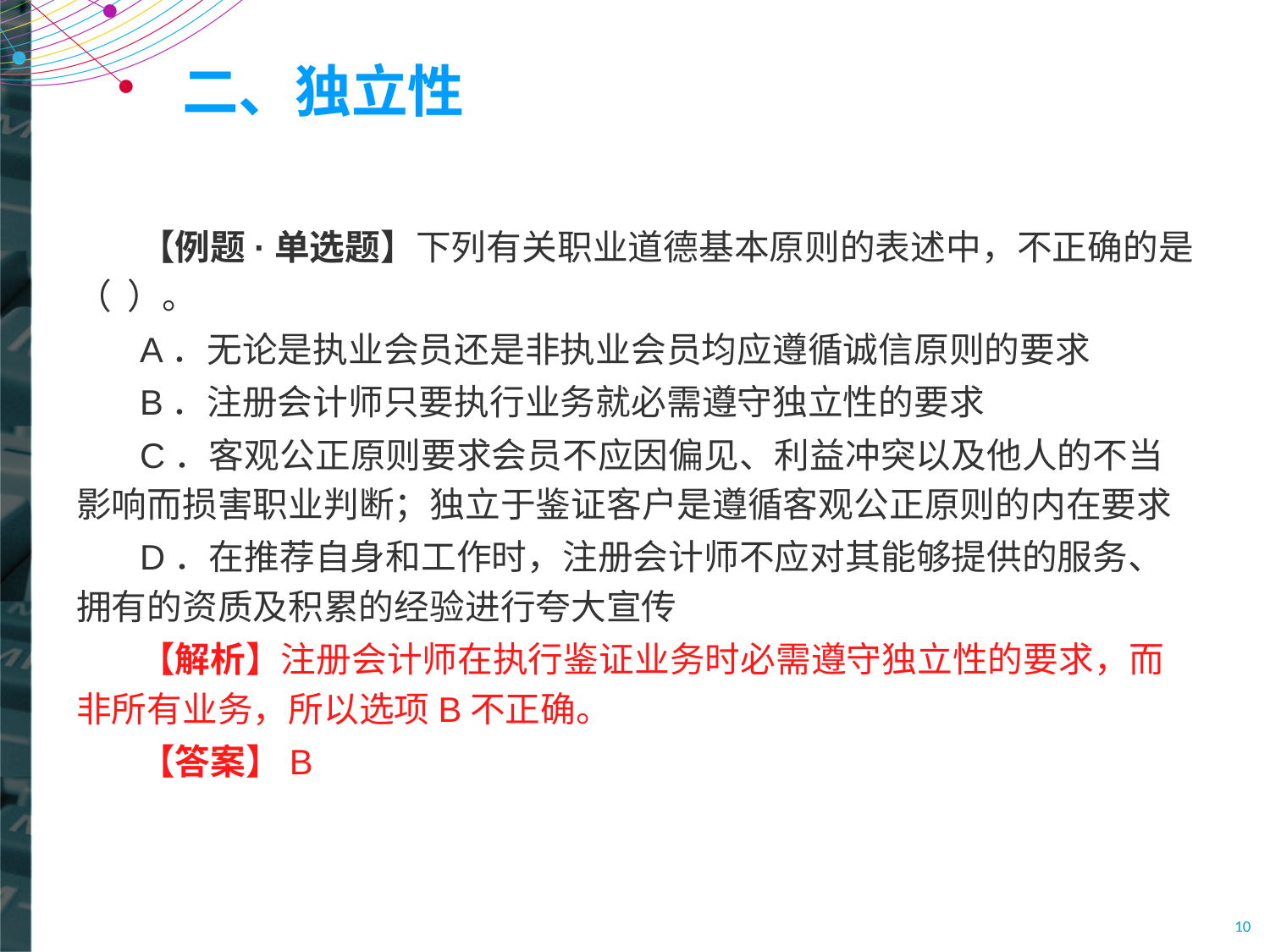

# 二、独立性
【例题·单选题】下列有关职业道德基本原则的表述中，不正确的是（  ）。
A．无论是执业会员还是非执业会员均应遵循诚信原则的要求
B．注册会计师只要执行业务就必需遵守独立性的要求
C．客观公正原则要求会员不应因偏见、利益冲突以及他人的不当影响而损害职业判断；独立于鉴证客户是遵循客观公正原则的内在要求
D．在推荐自身和工作时，注册会计师不应对其能够提供的服务、拥有的资质及积累的经验进行夸大宣传
【解析】注册会计师在执行鉴证业务时必需遵守独立性的要求，而非所有业务，所以选项B不正确。
【答案】B